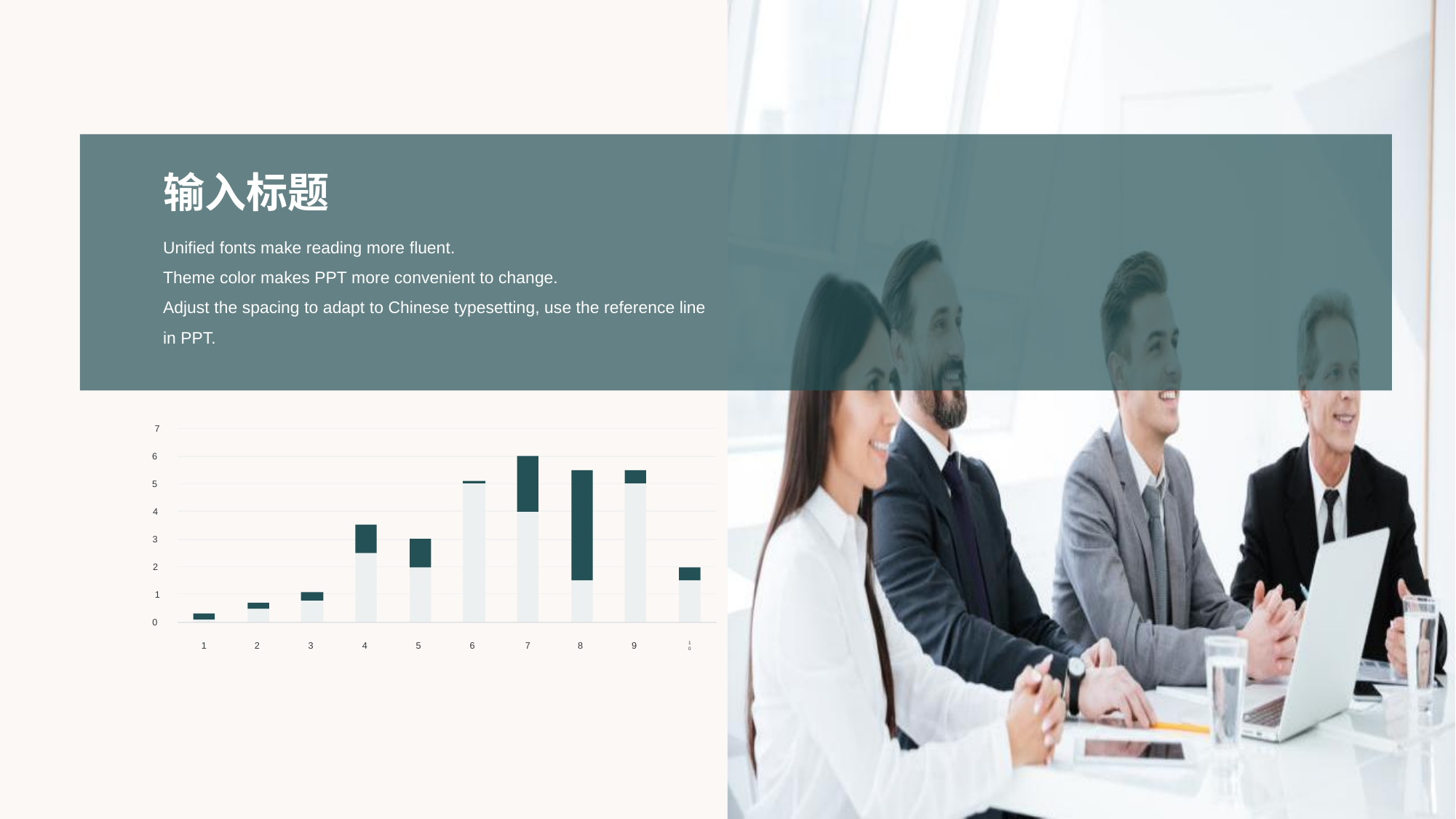

输入标题
Unified fonts make reading more fluent.
Theme color makes PPT more convenient to change.
Adjust the spacing to adapt to Chinese typesetting, use the reference line in PPT.
7

6

5

4
3
2
1
0

1
2
3
4
5
6
7
8
9
10